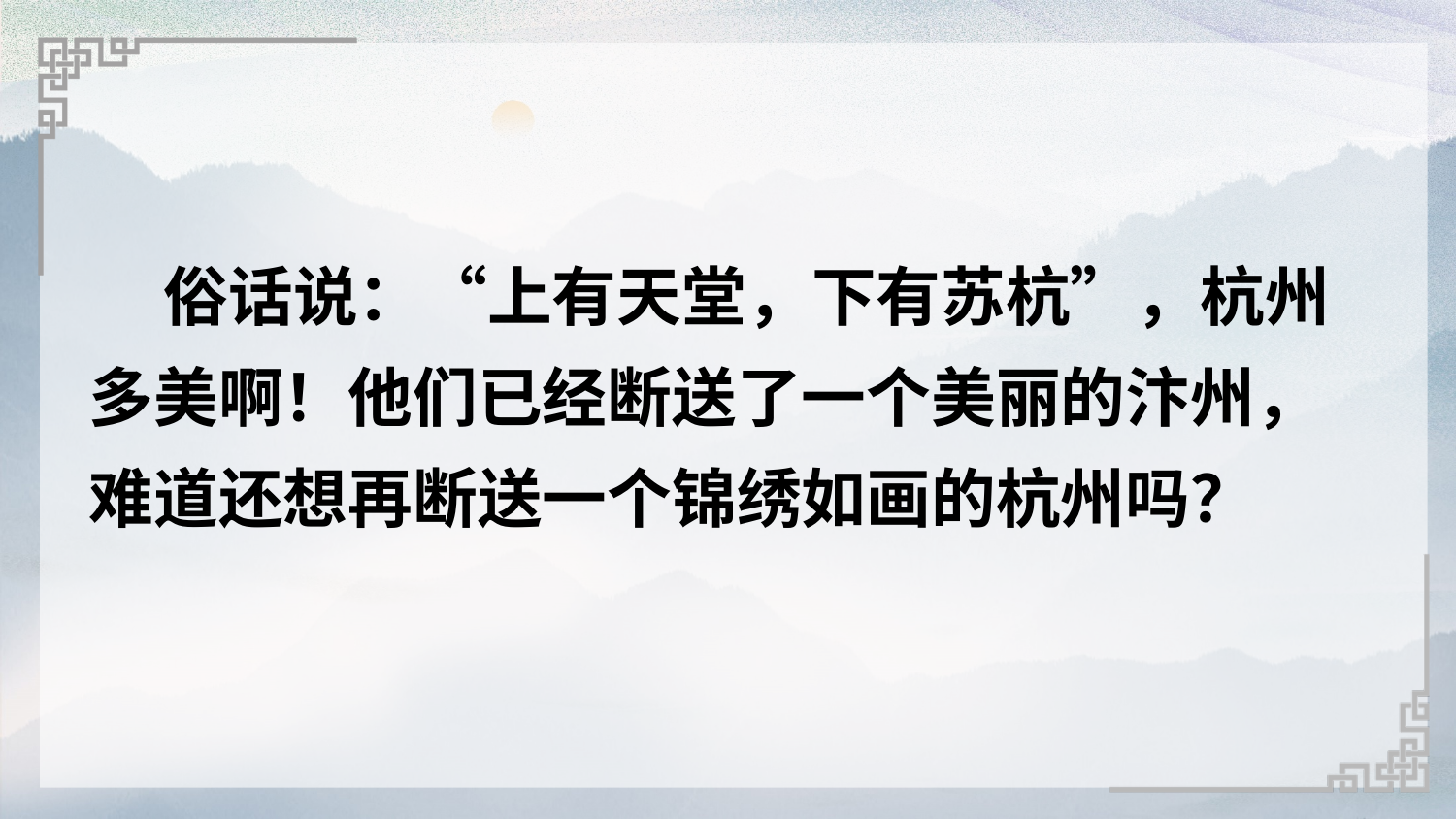

俗话说：“上有天堂，下有苏杭”，杭州多美啊！他们已经断送了一个美丽的汴州，难道还想再断送一个锦绣如画的杭州吗？